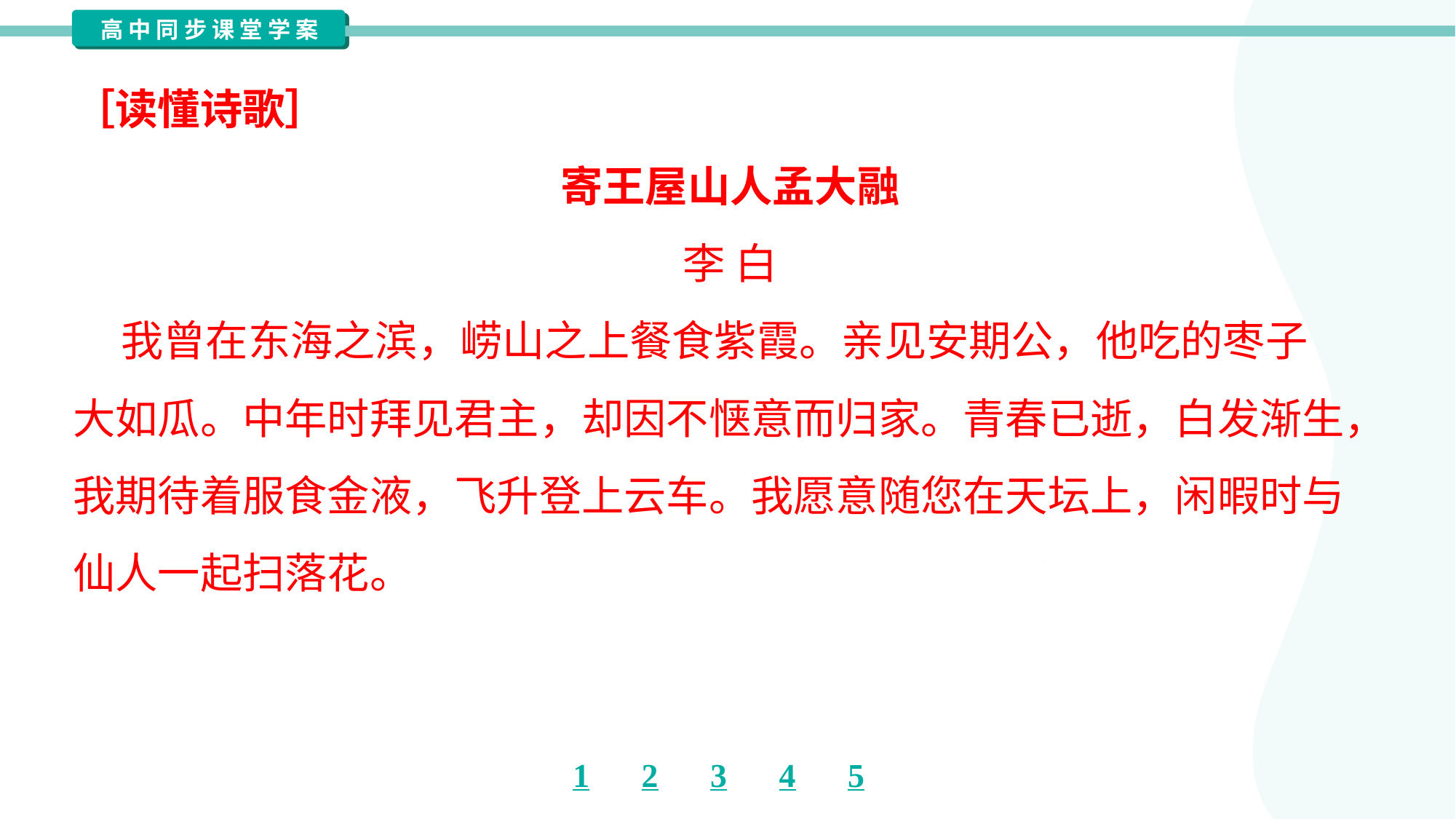

［读懂诗歌］
寄王屋山人孟大融
李 白
    我曾在东海之滨，崂山之上餐食紫霞。亲见安期公，他吃的枣子
大如瓜。中年时拜见君主，却因不惬意而归家。青春已逝，白发渐生，
我期待着服食金液，飞升登上云车。我愿意随您在天坛上，闲暇时与
仙人一起扫落花。